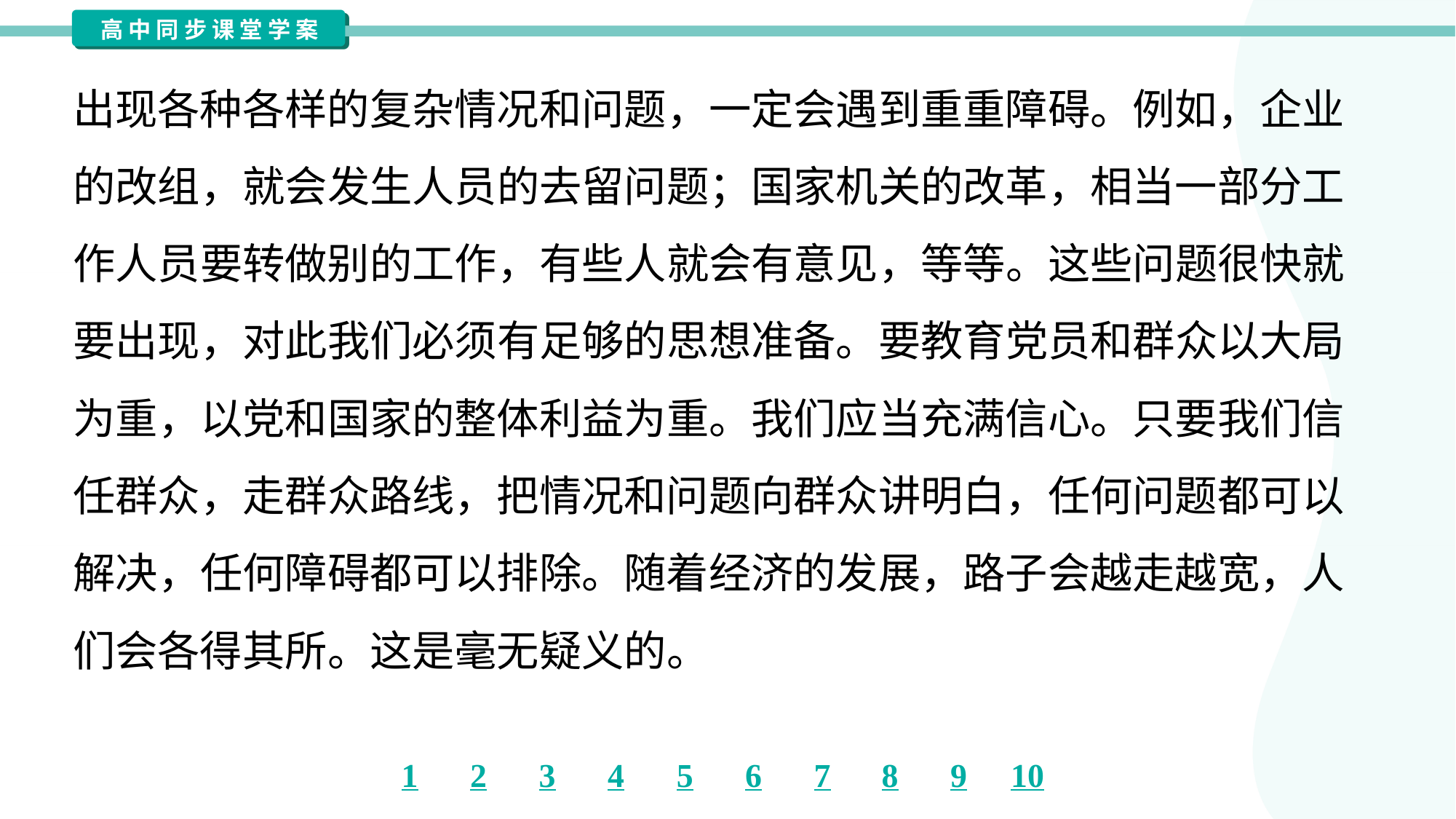

出现各种各样的复杂情况和问题，一定会遇到重重障碍。例如，企业
的改组，就会发生人员的去留问题；国家机关的改革，相当一部分工
作人员要转做别的工作，有些人就会有意见，等等。这些问题很快就
要出现，对此我们必须有足够的思想准备。要教育党员和群众以大局
为重，以党和国家的整体利益为重。我们应当充满信心。只要我们信
任群众，走群众路线，把情况和问题向群众讲明白，任何问题都可以
解决，任何障碍都可以排除。随着经济的发展，路子会越走越宽，人
们会各得其所。这是毫无疑义的。